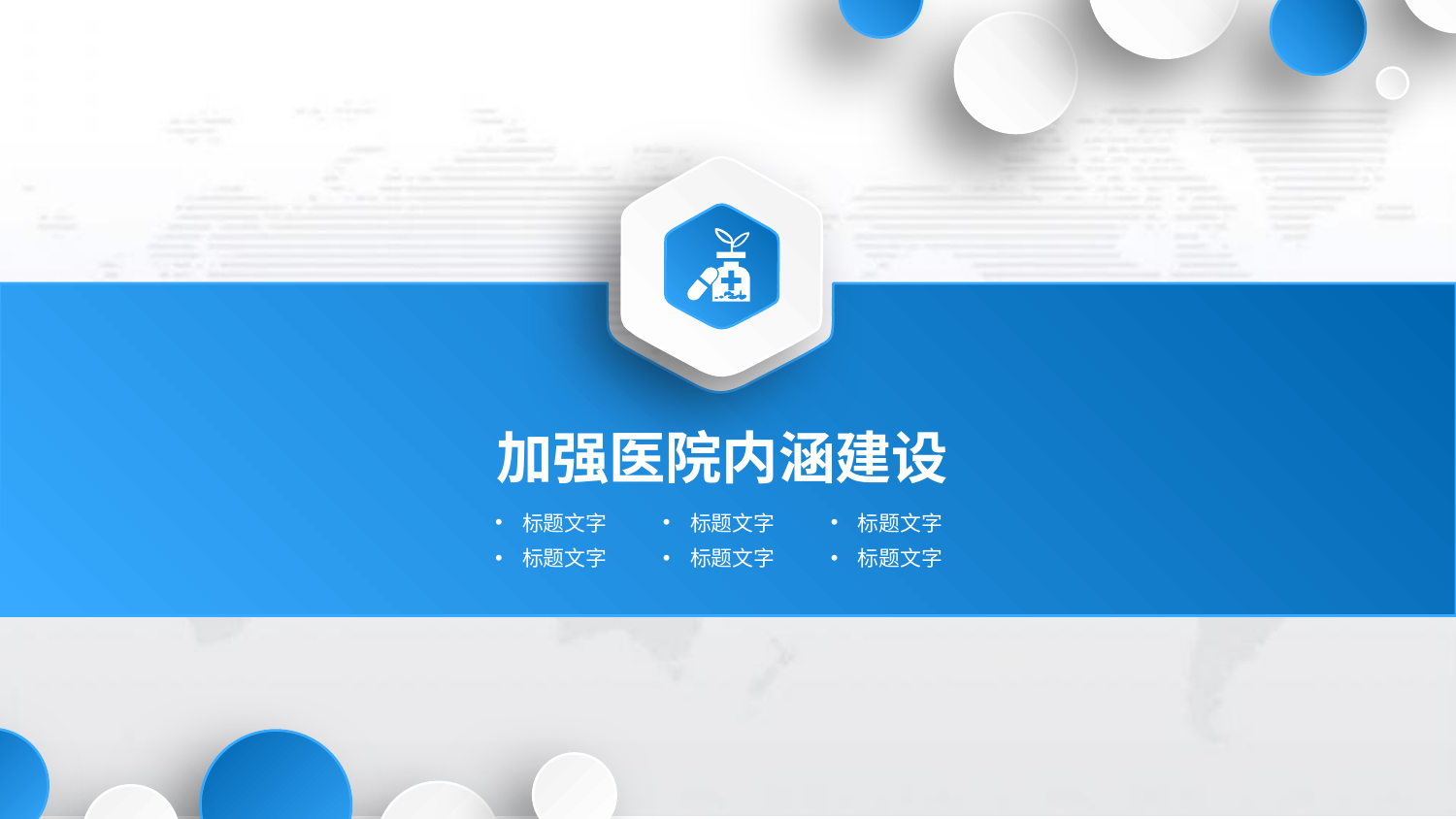

加强医院内涵建设
标题文字
标题文字
标题文字
标题文字
标题文字
标题文字